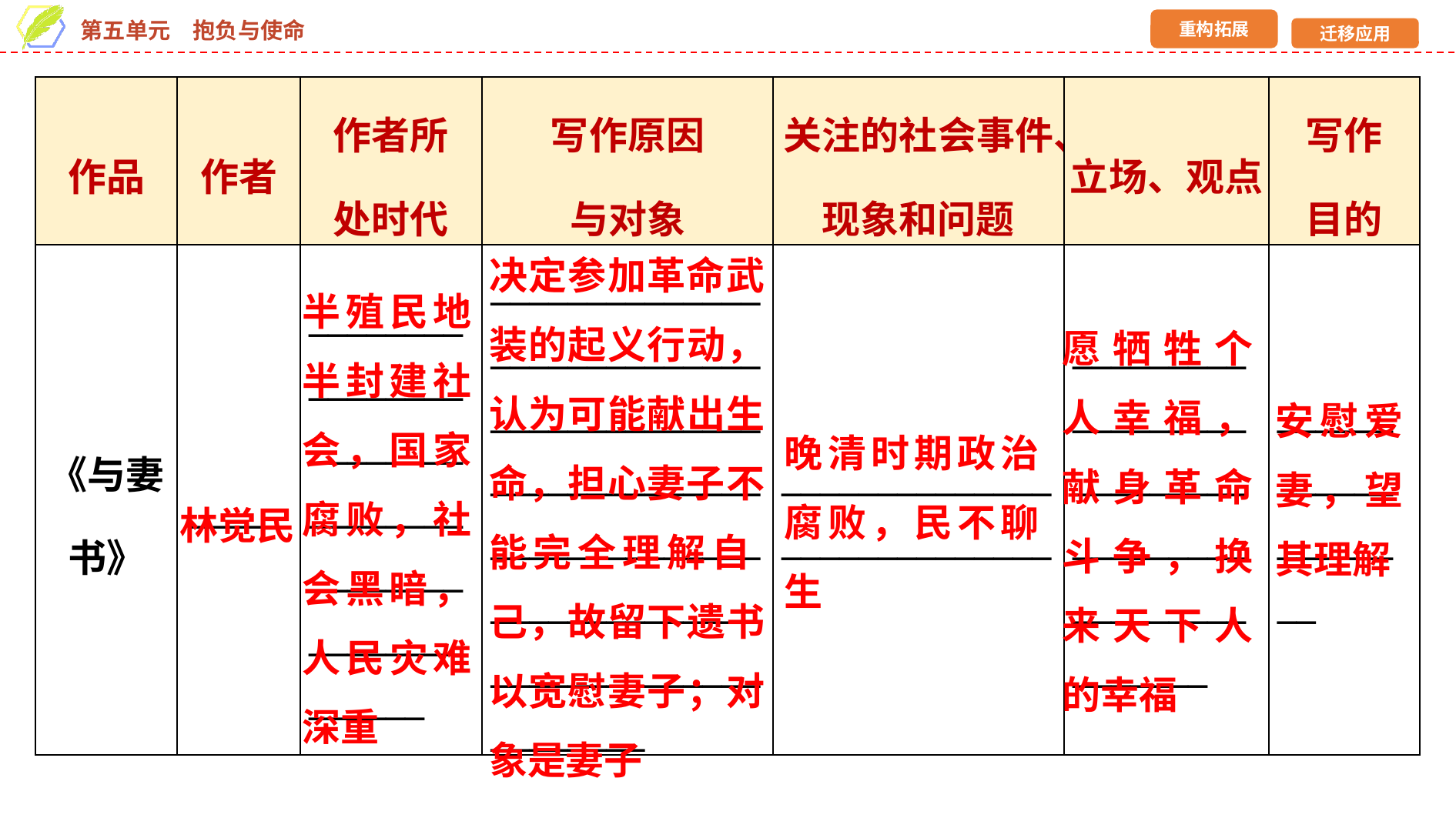

| 作品 | 作者 | 作者所 处时代 | 写作原因 与对象 | 关注的社会事件、现象和问题 | 立场、观点 | 写作 目的 |
| --- | --- | --- | --- | --- | --- | --- |
| 《与妻书》 | \_\_\_\_\_ | \_\_\_\_\_\_\_\_\_\_\_\_\_\_\_\_\_\_\_\_\_\_\_\_\_\_\_\_\_\_\_\_\_\_\_\_\_\_\_\_\_\_\_\_\_\_\_\_\_\_\_\_\_\_ | \_\_\_\_\_\_\_\_\_\_\_\_\_\_\_\_\_\_\_\_\_\_\_\_\_\_\_\_\_\_\_\_\_\_\_\_\_\_\_\_\_\_\_\_\_\_\_\_\_\_\_\_\_\_\_\_\_\_\_\_\_\_\_\_\_\_\_\_\_\_\_\_\_\_\_\_\_\_\_\_\_\_\_\_\_\_\_\_\_\_\_\_\_\_\_\_\_\_\_\_\_\_\_\_\_\_ | \_\_\_\_\_\_\_\_\_\_\_\_\_\_\_\_\_\_\_\_\_\_\_\_\_\_\_\_ | \_\_\_\_\_\_\_\_\_\_\_\_\_\_\_\_\_\_\_\_\_\_\_\_\_\_\_\_\_\_\_\_\_\_\_\_\_\_\_\_\_\_\_\_\_\_\_\_\_\_\_\_ | \_\_\_\_\_\_\_\_\_\_\_\_\_\_\_\_\_\_\_\_ |
决定参加革命武装的起义行动，认为可能献出生命，担心妻子不能完全理解自  己，故留下遗书以宽慰妻子；对象是妻子
半殖民地半封建社会，国家腐败，社会黑暗，人民灾难深重
愿牺牲个人幸福，献身革命斗争，换来天下人的幸福
安慰爱妻，望其理解
晚清时期政治腐败，民不聊生
林觉民